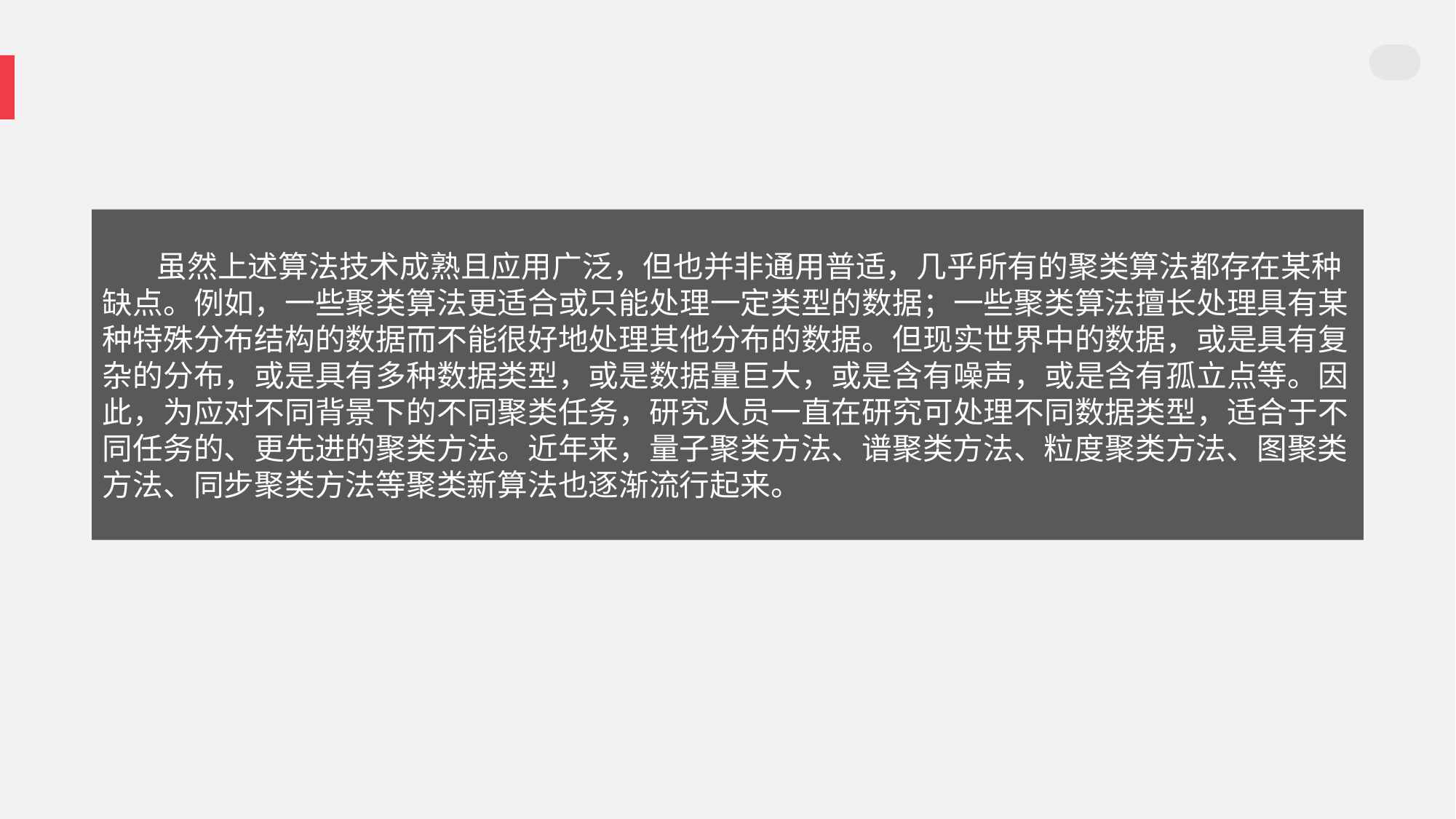

虽然上述算法技术成熟且应用广泛，但也并非通用普适，几乎所有的聚类算法都存在某种缺点。例如，一些聚类算法更适合或只能处理一定类型的数据；一些聚类算法擅长处理具有某种特殊分布结构的数据而不能很好地处理其他分布的数据。但现实世界中的数据，或是具有复杂的分布，或是具有多种数据类型，或是数据量巨大，或是含有噪声，或是含有孤立点等。因此，为应对不同背景下的不同聚类任务，研究人员一直在研究可处理不同数据类型，适合于不同任务的、更先进的聚类方法。近年来，量子聚类方法、谱聚类方法、粒度聚类方法、图聚类方法、同步聚类方法等聚类新算法也逐渐流行起来。